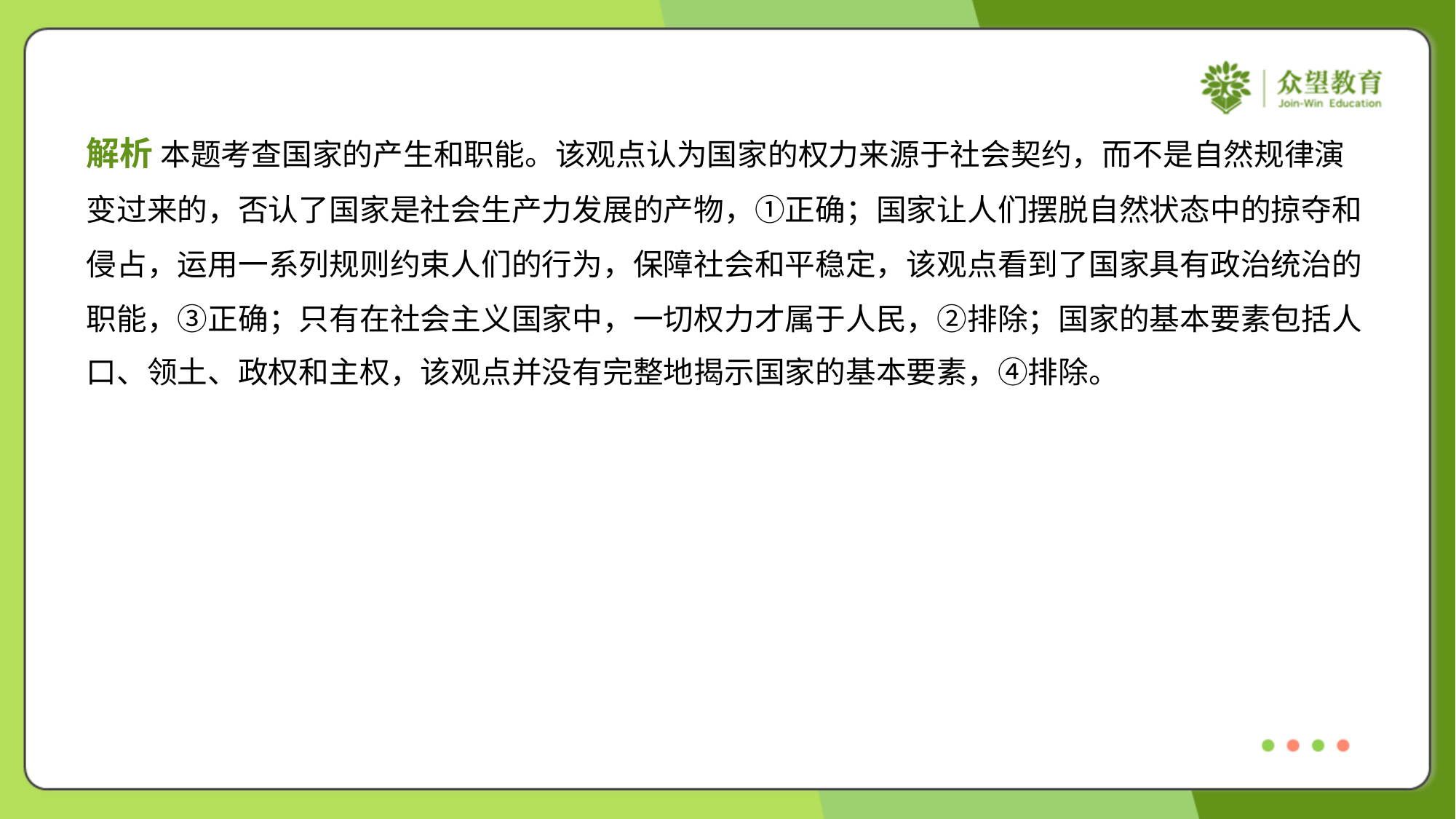

解析 本题考查国家的产生和职能。该观点认为国家的权力来源于社会契约，而不是自然规律演
变过来的，否认了国家是社会生产力发展的产物，①正确；国家让人们摆脱自然状态中的掠夺和
侵占，运用一系列规则约束人们的行为，保障社会和平稳定，该观点看到了国家具有政治统治的
职能，③正确；只有在社会主义国家中，一切权力才属于人民，②排除；国家的基本要素包括人
口、领土、政权和主权，该观点并没有完整地揭示国家的基本要素，④排除。